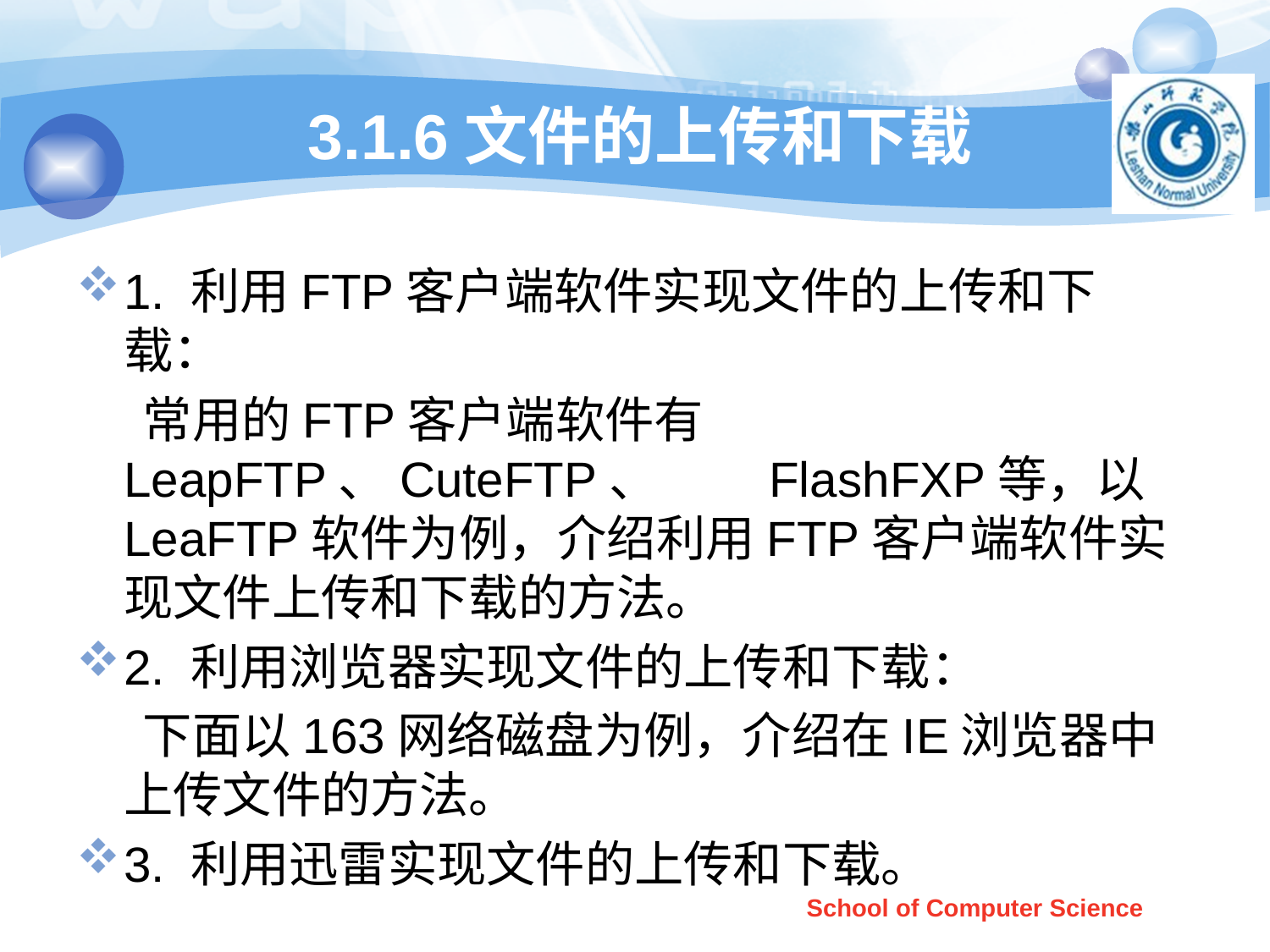

# 3.1.6文件的上传和下载
1. 利用FTP客户端软件实现文件的上传和下载：
     常用的FTP客户端软件有LeapFTP、CuteFTP、         FlashFXP等，以LeaFTP软件为例，介绍利用FTP客户端软件实现文件上传和下载的方法。
2. 利用浏览器实现文件的上传和下载：
     下面以163网络磁盘为例，介绍在IE浏览器中上传文件的方法。
3. 利用迅雷实现文件的上传和下载。

School of Computer Science